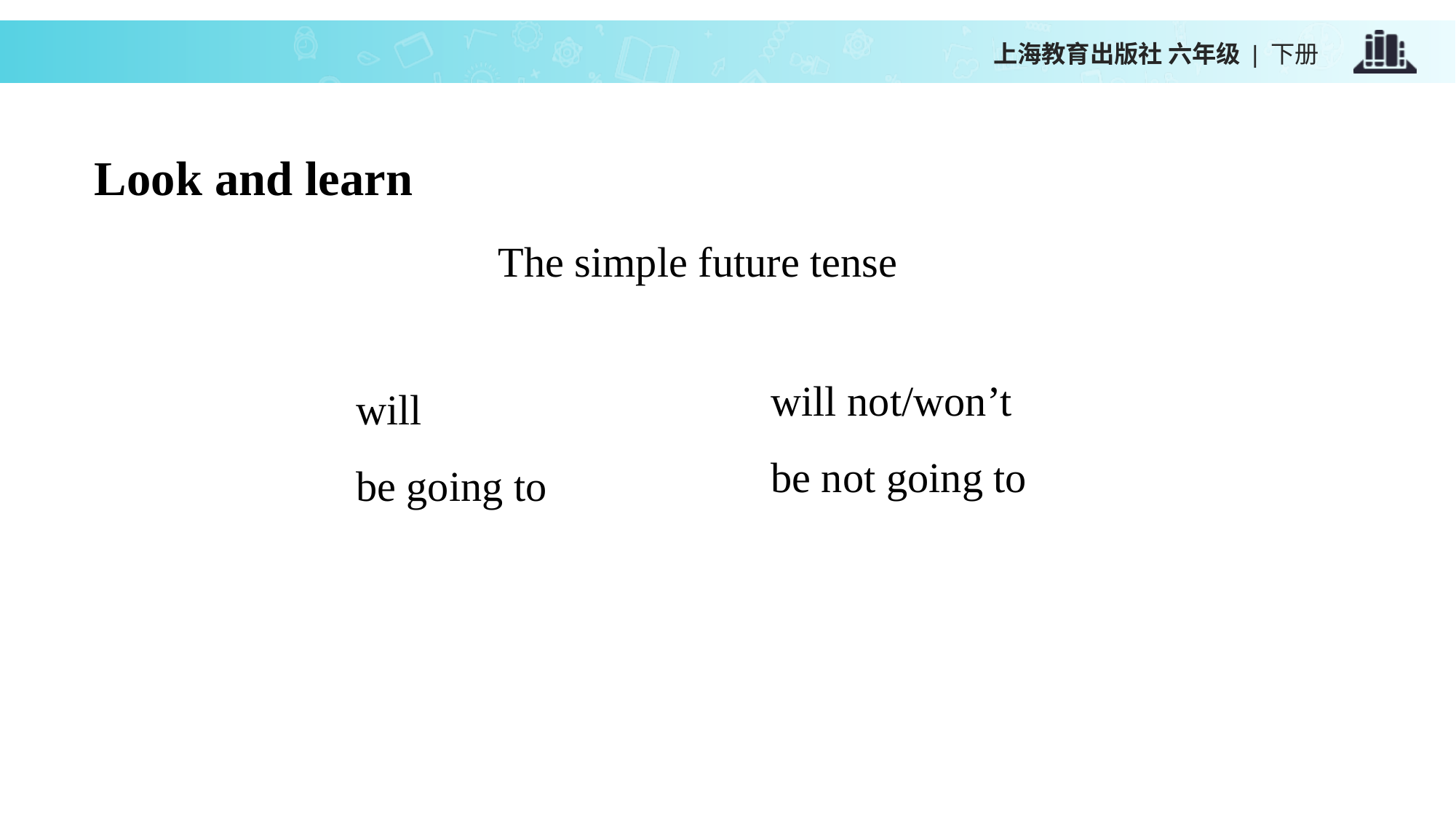

上海教育出版社 六年级 | 下册
Look and learn

The simple future tense

will not/won’t
be not going to

will
be going to